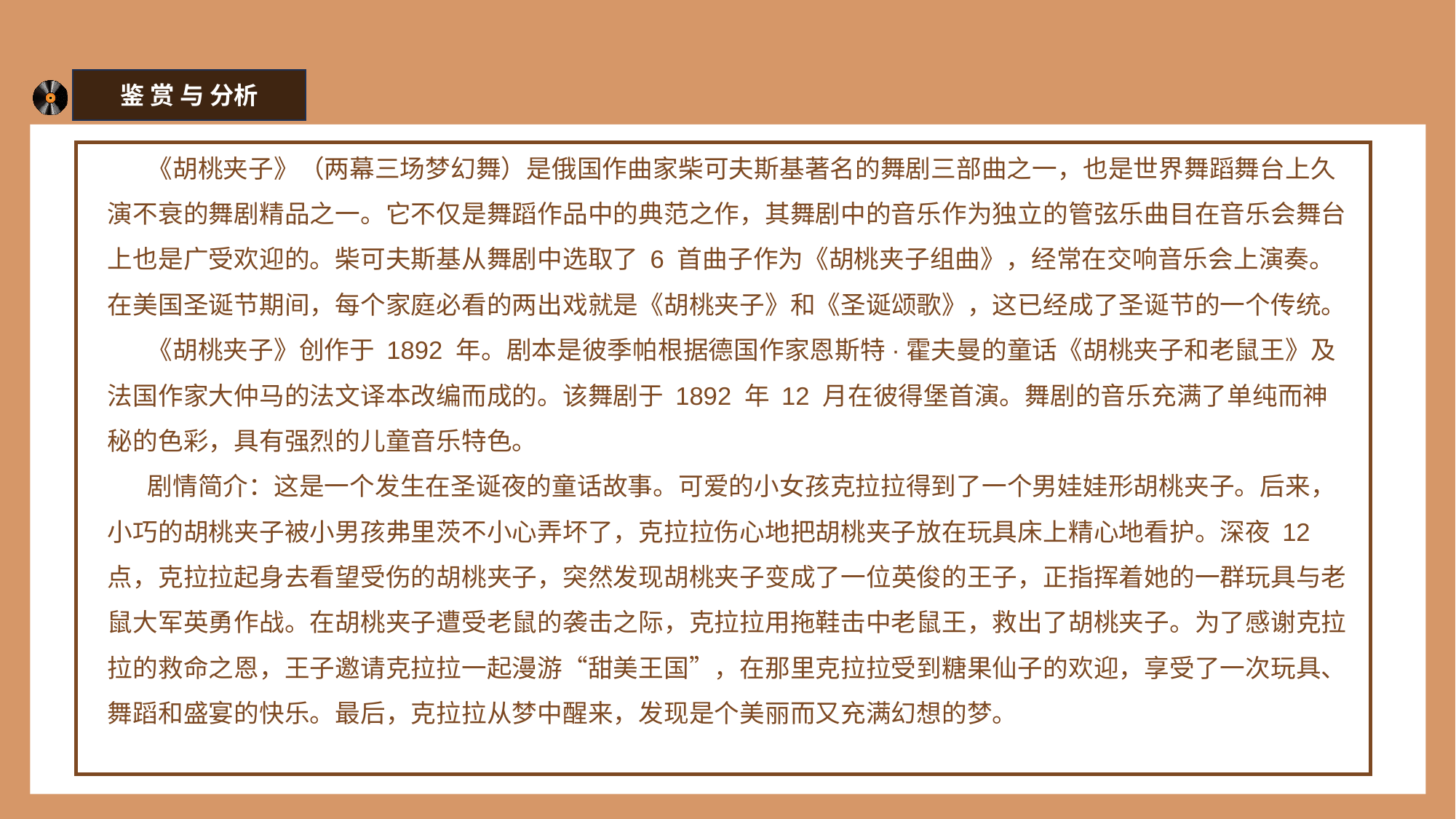

鉴 赏 与 分析
      《胡桃夹子》（两幕三场梦幻舞）是俄国作曲家柴可夫斯基著名的舞剧三部曲之一，也是世界舞蹈舞台上久演不衰的舞剧精品之一。它不仅是舞蹈作品中的典范之作，其舞剧中的音乐作为独立的管弦乐曲目在音乐会舞台上也是广受欢迎的。柴可夫斯基从舞剧中选取了 6 首曲子作为《胡桃夹子组曲》，经常在交响音乐会上演奏。在美国圣诞节期间，每个家庭必看的两出戏就是《胡桃夹子》和《圣诞颂歌》，这已经成了圣诞节的一个传统。
      《胡桃夹子》创作于 1892 年。剧本是彼季帕根据德国作家恩斯特·霍夫曼的童话《胡桃夹子和老鼠王》及法国作家大仲马的法文译本改编而成的。该舞剧于 1892 年 12 月在彼得堡首演。舞剧的音乐充满了单纯而神秘的色彩，具有强烈的儿童音乐特色。
      剧情简介：这是一个发生在圣诞夜的童话故事。可爱的小女孩克拉拉得到了一个男娃娃形胡桃夹子。后来，小巧的胡桃夹子被小男孩弗里茨不小心弄坏了，克拉拉伤心地把胡桃夹子放在玩具床上精心地看护。深夜 12 点，克拉拉起身去看望受伤的胡桃夹子，突然发现胡桃夹子变成了一位英俊的王子，正指挥着她的一群玩具与老鼠大军英勇作战。在胡桃夹子遭受老鼠的袭击之际，克拉拉用拖鞋击中老鼠王，救出了胡桃夹子。为了感谢克拉拉的救命之恩，王子邀请克拉拉一起漫游“甜美王国”，在那里克拉拉受到糖果仙子的欢迎，享受了一次玩具、舞蹈和盛宴的快乐。最后，克拉拉从梦中醒来，发现是个美丽而又充满幻想的梦。